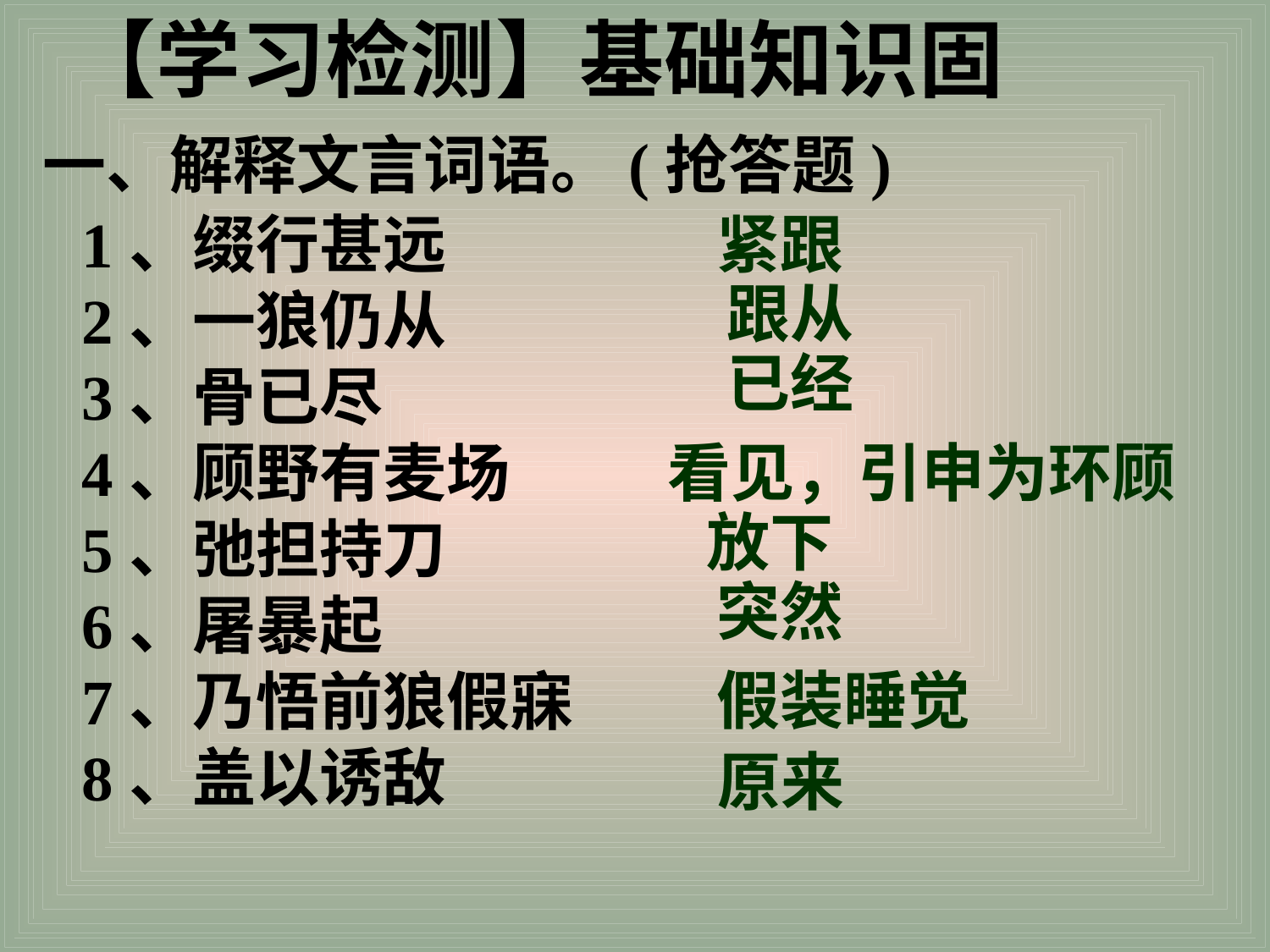

【学习检测】基础知识固
一、解释文言词语。(抢答题)
1、缀行甚远
2、一狼仍从
3、骨已尽
4、顾野有麦场
5、弛担持刀
6、屠暴起
7、乃悟前狼假寐
8、盖以诱敌
紧跟
跟从
已经
看见，引申为环顾
放下
突然
假装睡觉
原来